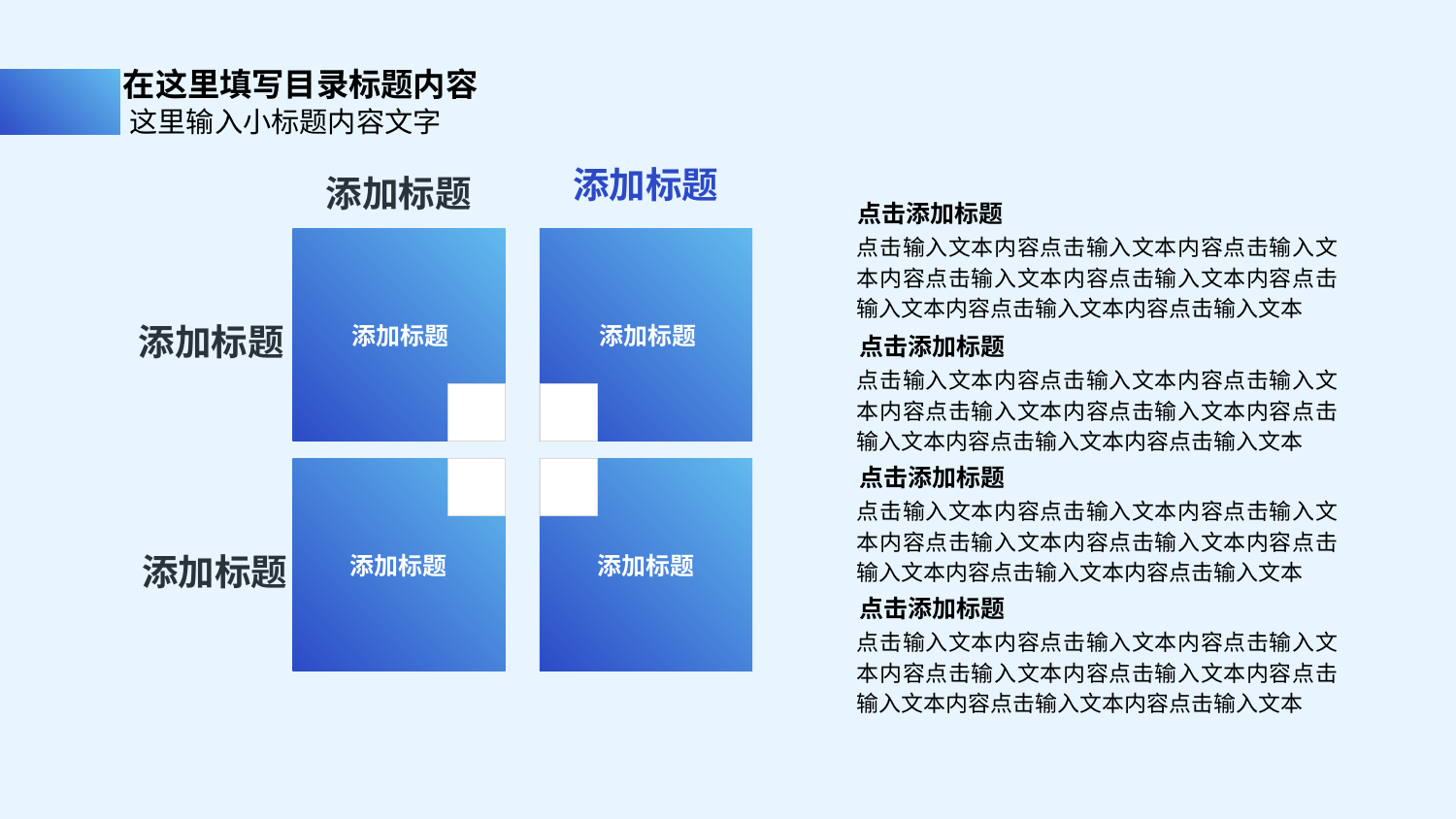

在这里填写目录标题内容

这里输入小标题内容文字
添加标题
添加标题
点击添加标题
点击输入文本内容点击输入文本内容点击输入文本内容点击输入文本内容点击输入文本内容点击输入文本内容点击输入文本内容点击输入文本

S
添加标题

W
添加标题
添加标题
点击添加标题
点击输入文本内容点击输入文本内容点击输入文本内容点击输入文本内容点击输入文本内容点击输入文本内容点击输入文本内容点击输入文本
点击添加标题
点击输入文本内容点击输入文本内容点击输入文本内容点击输入文本内容点击输入文本内容点击输入文本内容点击输入文本内容点击输入文本

O
添加标题

T
添加标题
添加标题
点击添加标题
点击输入文本内容点击输入文本内容点击输入文本内容点击输入文本内容点击输入文本内容点击输入文本内容点击输入文本内容点击输入文本